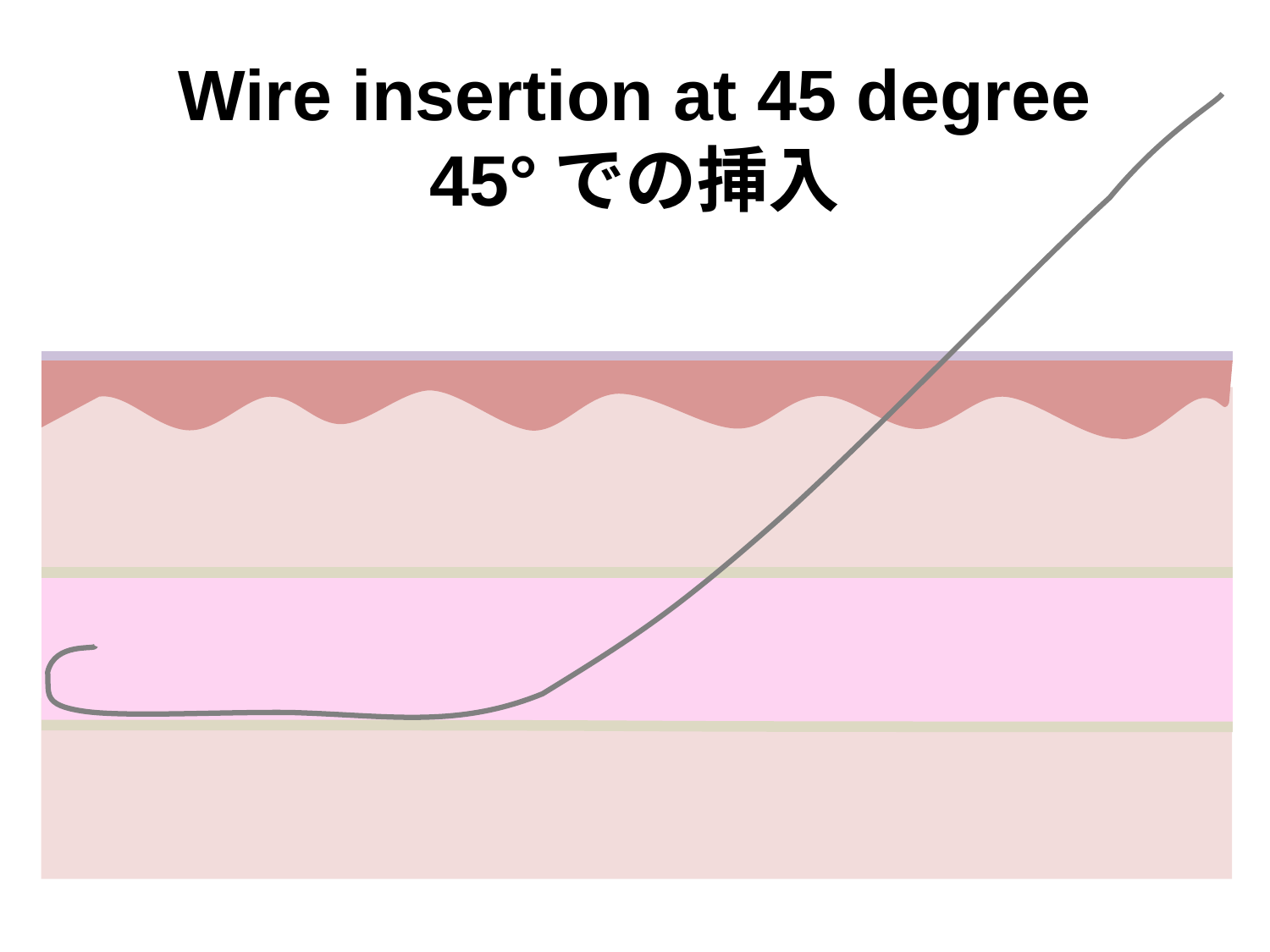

# Wire insertion at 45 degree 45°での挿入